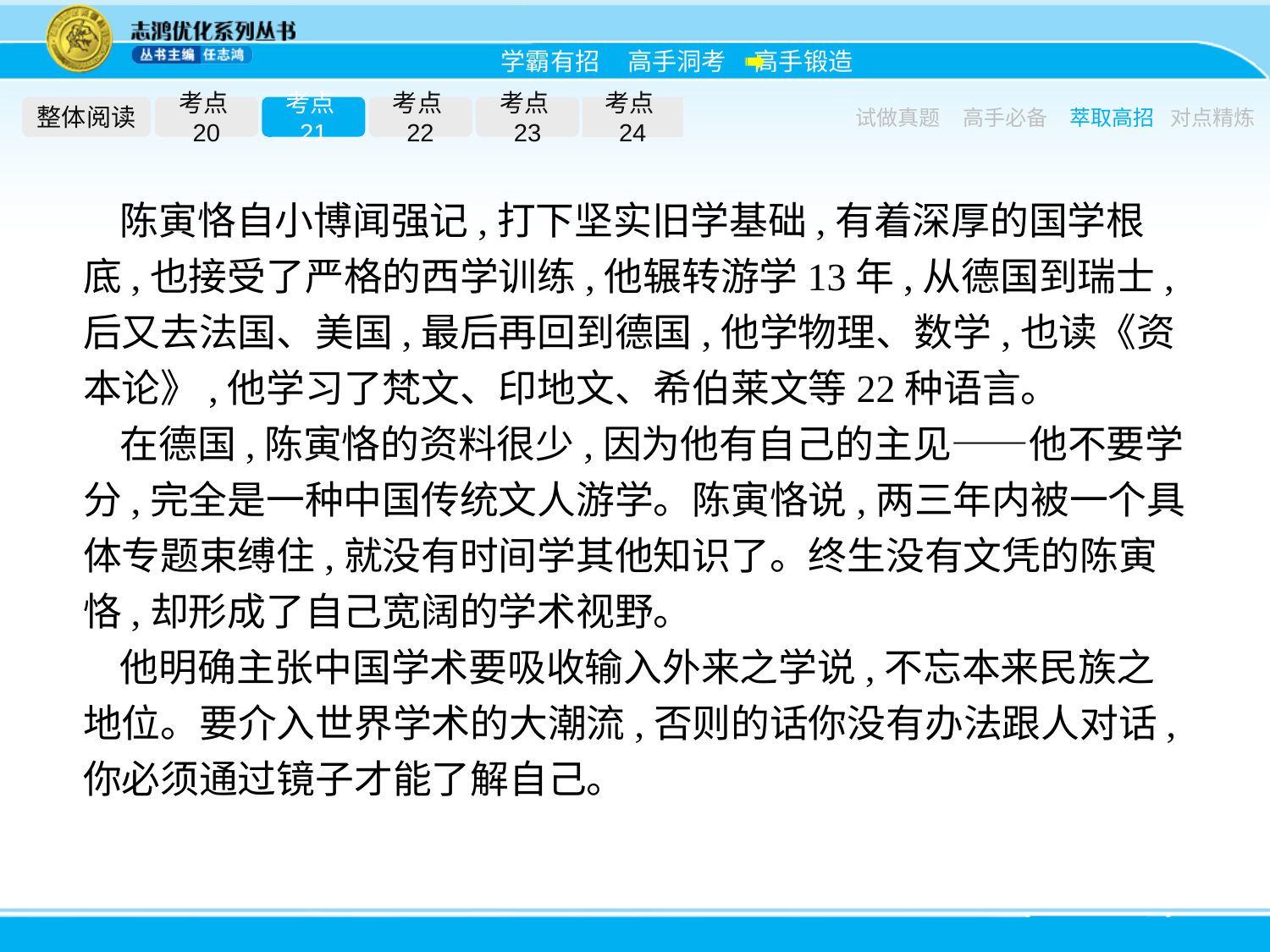

整体阅读
考点20
考点21
考点22
考点23
考点24
试做真题
高手必备
萃取高招
对点精炼
陈寅恪自小博闻强记,打下坚实旧学基础,有着深厚的国学根底,也接受了严格的西学训练,他辗转游学13年,从德国到瑞士,后又去法国、美国,最后再回到德国,他学物理、数学,也读《资本论》,他学习了梵文、印地文、希伯莱文等22种语言。
在德国,陈寅恪的资料很少,因为他有自己的主见——他不要学分,完全是一种中国传统文人游学。陈寅恪说,两三年内被一个具体专题束缚住,就没有时间学其他知识了。终生没有文凭的陈寅恪,却形成了自己宽阔的学术视野。
他明确主张中国学术要吸收输入外来之学说,不忘本来民族之地位。要介入世界学术的大潮流,否则的话你没有办法跟人对话,你必须通过镜子才能了解自己。